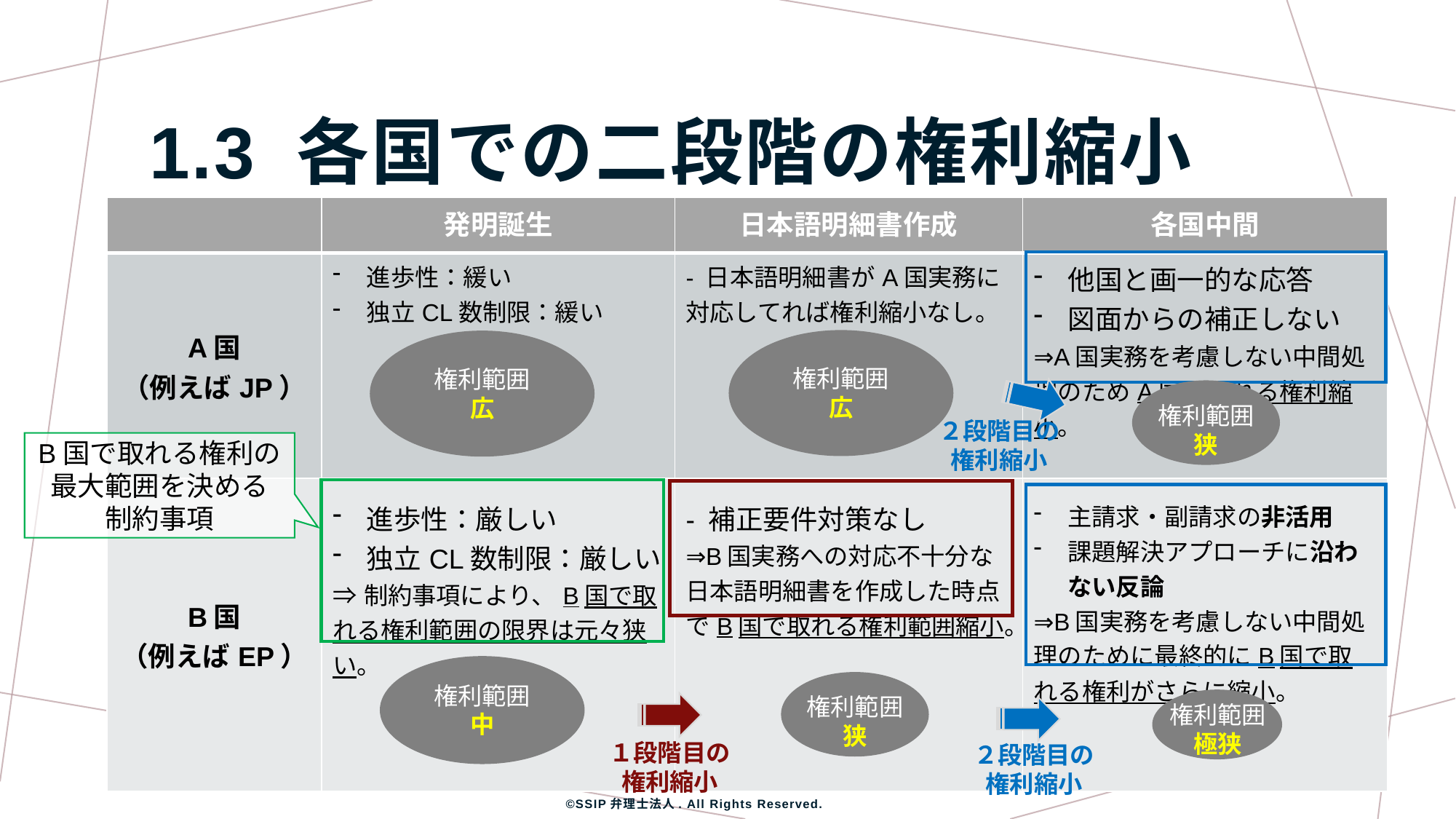

# 1.3 各国での二段階の権利縮小
|  | 発明誕生 | 日本語明細書作成 | 各国中間 |
| --- | --- | --- | --- |
| A国 （例えばJP） | 進歩性：緩い 独立CL数制限：緩い | - 日本語明細書がA国実務に対応してれば権利縮小なし。 | 他国と画一的な応答 図面からの補正しない ⇒A国実務を考慮しない中間処理のためA国で取れる権利縮小。 |
| B国 （例えばEP） | 進歩性：厳しい 独立CL数制限：厳しい ⇒制約事項により、B国で取れる権利範囲の限界は元々狭い。 | - 補正要件対策なし ⇒B国実務への対応不十分な日本語明細書を作成した時点でB国で取れる権利範囲縮小。 | 主請求・副請求の非活用 課題解決アプローチに沿わない反論 ⇒B国実務を考慮しない中間処理のために最終的にB国で取れる権利がさらに縮小。 |

権利範囲
広

権利範囲
広

権利範囲
狭
２段階目の
権利縮小
B国で取れる権利の
最大範囲を決める
制約事項

権利範囲
中

権利範囲
狭

１段階目の
権利縮小
権利範囲
極狭

２段階目の
権利縮小
©SSIP弁理士法人. All Rights Reserved.